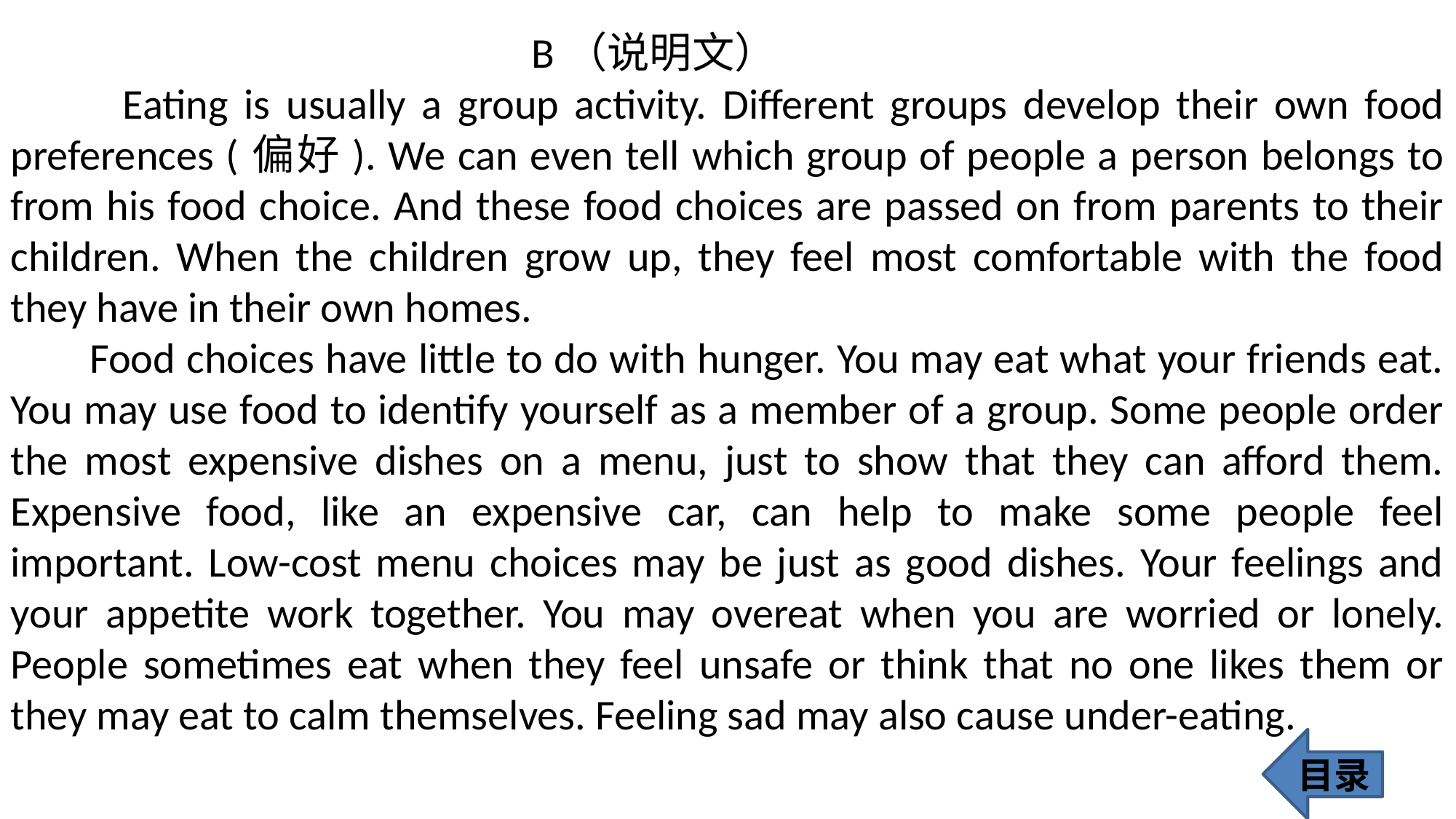

B（说明文）
       Eating is usually a group activity. Different groups develop their own food preferences (偏好). We can even tell which group of people a person belongs to from his food choice. And these food choices are passed on from parents to their children. When the children grow up, they feel most comfortable with the food they have in their own homes.
       Food choices have little to do with hunger. You may eat what your friends eat. You may use food to identify yourself as a member of a group. Some people order the most expensive dishes on a menu, just to show that they can afford them. Expensive food, like an expensive car, can help to make some people feel important. Low-cost menu choices may be just as good dishes. Your feelings and your appetite work together. You may overeat when you are worried or lonely. People sometimes eat when they feel unsafe or think that no one likes them or they may eat to calm themselves. Feeling sad may also cause under-eating.
目录
367